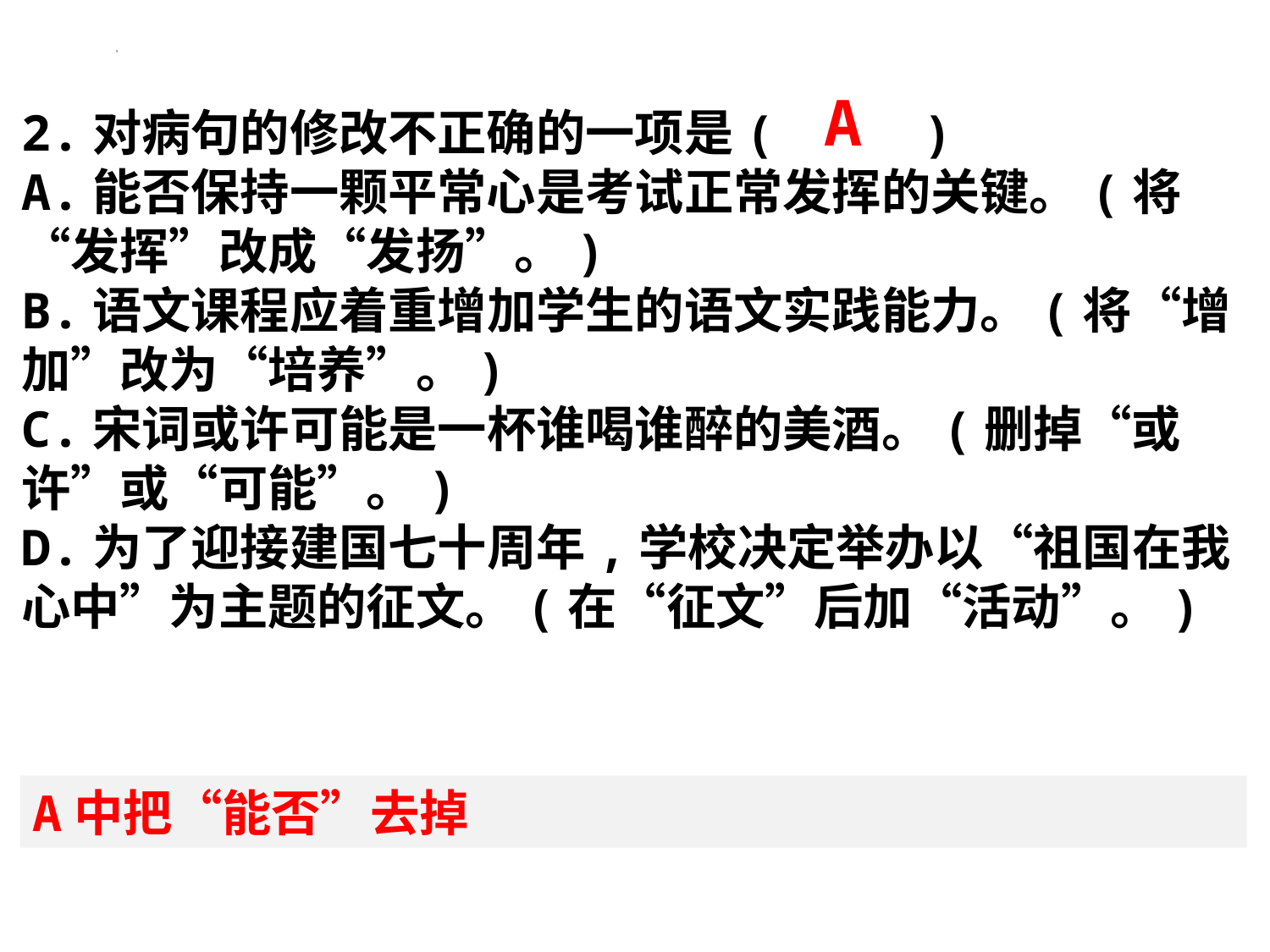

A
2.对病句的修改不正确的一项是(     )
A.能否保持一颗平常心是考试正常发挥的关键。(将“发挥”改成“发扬”。)
B.语文课程应着重增加学生的语文实践能力。(将“增加”改为“培养”。)
C.宋词或许可能是一杯谁喝谁醉的美酒。(删掉“或许”或“可能”。)
D.为了迎接建国七十周年,学校决定举办以“祖国在我心中”为主题的征文。(在“征文”后加“活动”。)
A中把“能否”去掉